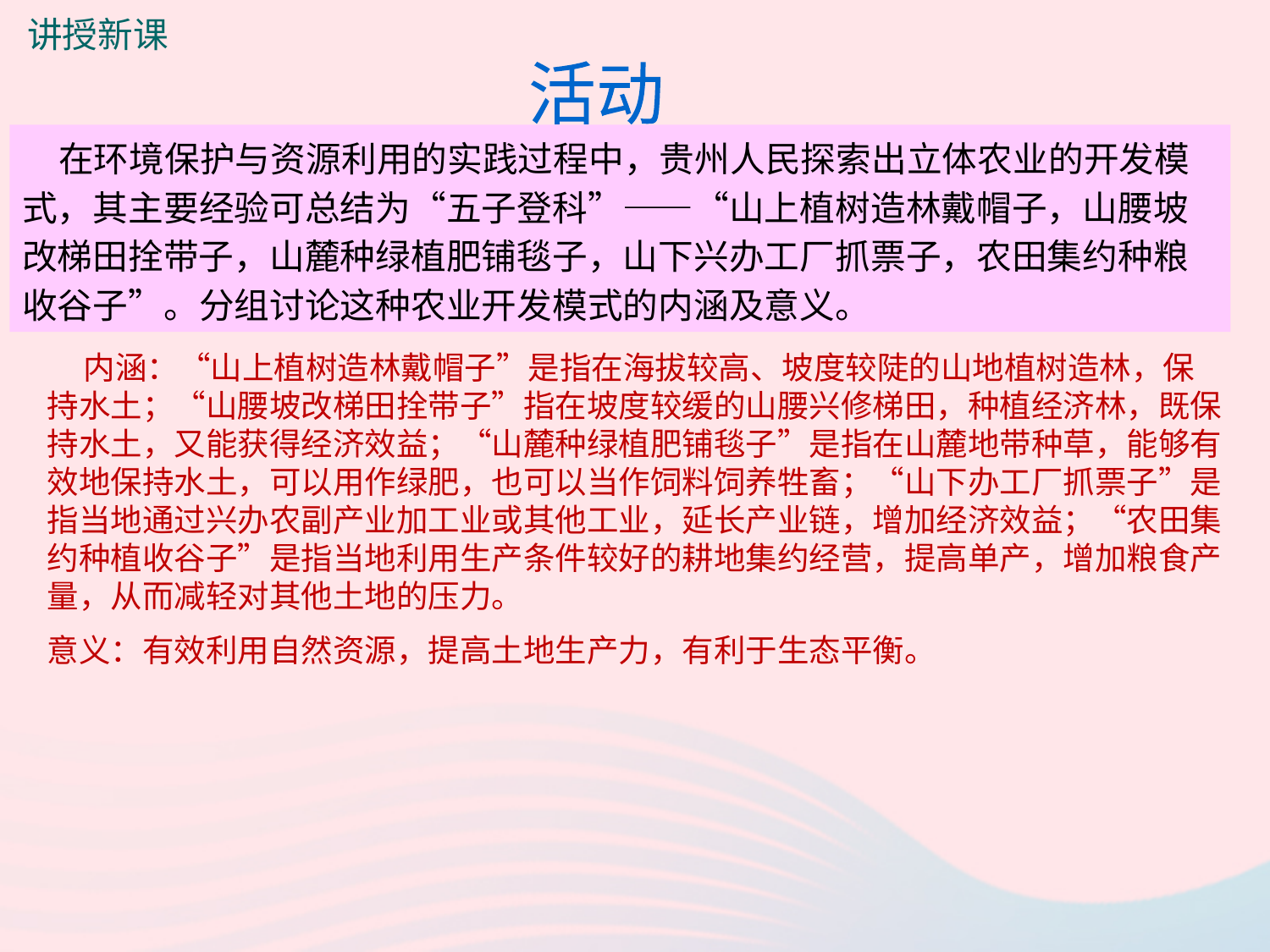

讲授新课
活动
    在环境保护与资源利用的实践过程中，贵州人民探索出立体农业的开发模式，其主要经验可总结为“五子登科”——“山上植树造林戴帽子，山腰坡改梯田拴带子，山麓种绿植肥铺毯子，山下兴办工厂抓票子，农田集约种粮收谷子”。分组讨论这种农业开发模式的内涵及意义。
    内涵：“山上植树造林戴帽子”是指在海拔较高、坡度较陡的山地植树造林，保持水土；“山腰坡改梯田拴带子”指在坡度较缓的山腰兴修梯田，种植经济林，既保持水土，又能获得经济效益；“山麓种绿植肥铺毯子”是指在山麓地带种草，能够有效地保持水土，可以用作绿肥，也可以当作饲料饲养牲畜；“山下办工厂抓票子”是指当地通过兴办农副产业加工业或其他工业，延长产业链，增加经济效益；“农田集约种植收谷子”是指当地利用生产条件较好的耕地集约经营，提高单产，增加粮食产量，从而减轻对其他土地的压力。
意义：有效利用自然资源，提高土地生产力，有利于生态平衡。